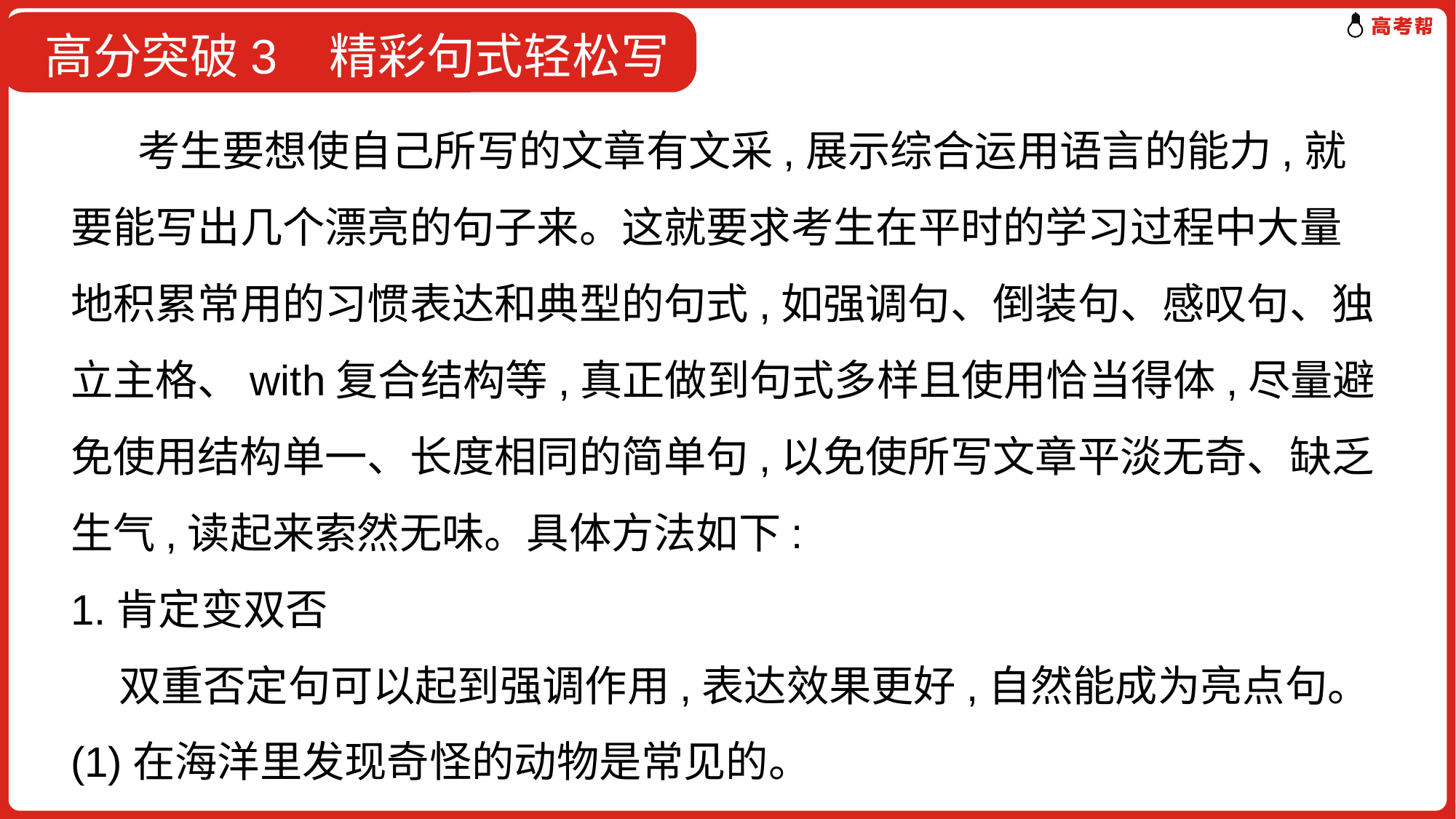

高分突破3   精彩句式轻松写
      考生要想使自己所写的文章有文采,展示综合运用语言的能力,就要能写出几个漂亮的句子来。这就要求考生在平时的学习过程中大量地积累常用的习惯表达和典型的句式,如强调句、倒装句、感叹句、独立主格、with复合结构等,真正做到句式多样且使用恰当得体,尽量避免使用结构单一、长度相同的简单句,以免使所写文章平淡无奇、缺乏生气,读起来索然无味。具体方法如下:
1.肯定变双否
    双重否定句可以起到强调作用,表达效果更好,自然能成为亮点句。
(1)在海洋里发现奇怪的动物是常见的。